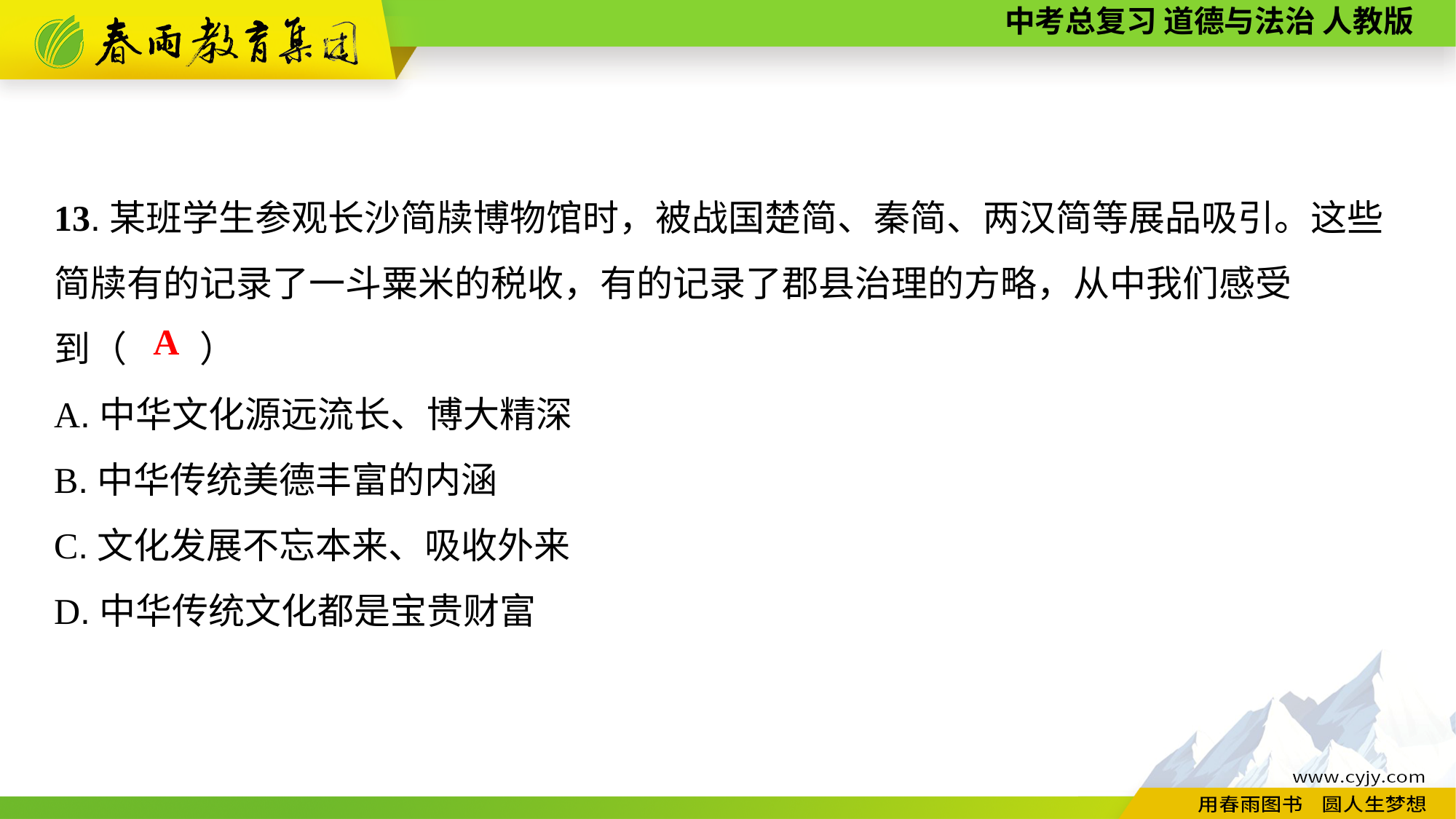

13.某班学生参观长沙简牍博物馆时，被战国楚简、秦简、两汉简等展品吸引。这些简牍有的记录了一斗粟米的税收，有的记录了郡县治理的方略，从中我们感受
到（　　）
A.中华文化源远流长、博大精深
B.中华传统美德丰富的内涵
C.文化发展不忘本来、吸收外来
D.中华传统文化都是宝贵财富
A